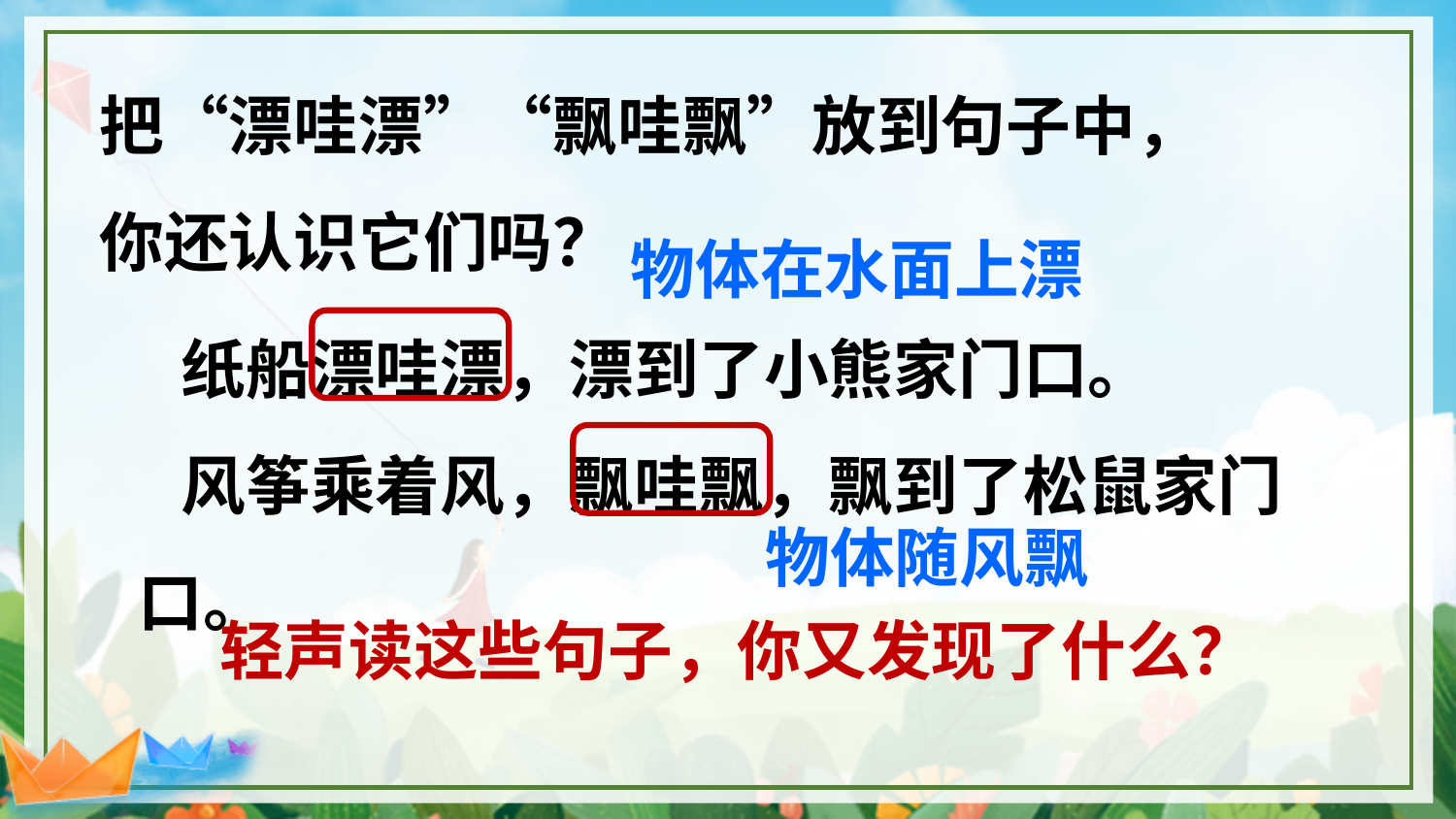

把“漂哇漂”“飘哇飘”放到句子中，你还认识它们吗？
物体在水面上漂
纸船漂哇漂，漂到了小熊家门口。
风筝乘着风，飘哇飘，飘到了松鼠家门口。

物体随风飘
轻声读这些句子，你又发现了什么？